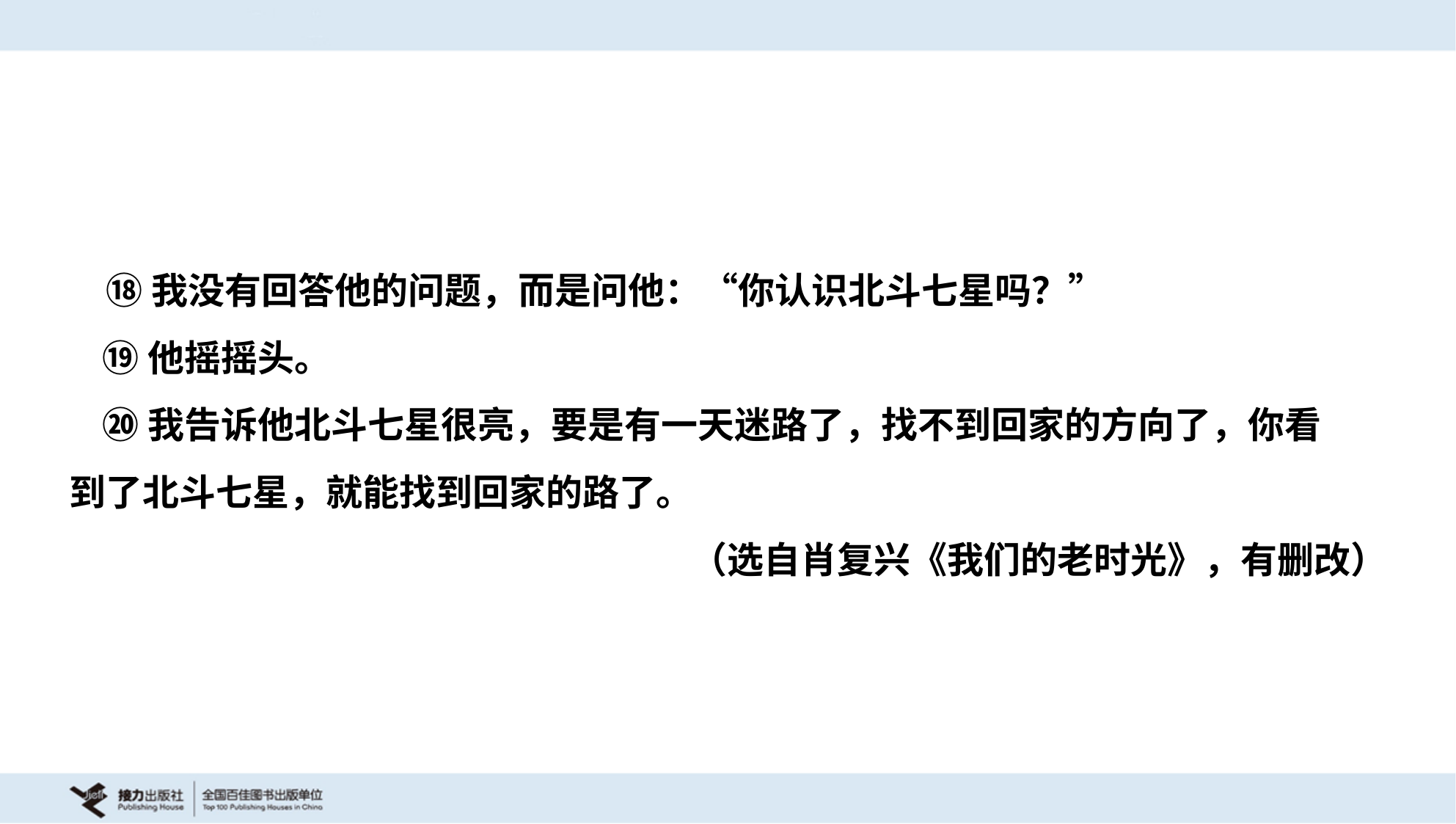

⑱我没有回答他的问题，而是问他：“你认识北斗七星吗？”
    ⑲他摇摇头。
    ⑳我告诉他北斗七星很亮，要是有一天迷路了，找不到回家的方向了，你看
到了北斗七星，就能找到回家的路了。
（选自肖复兴《我们的老时光》，有删改）